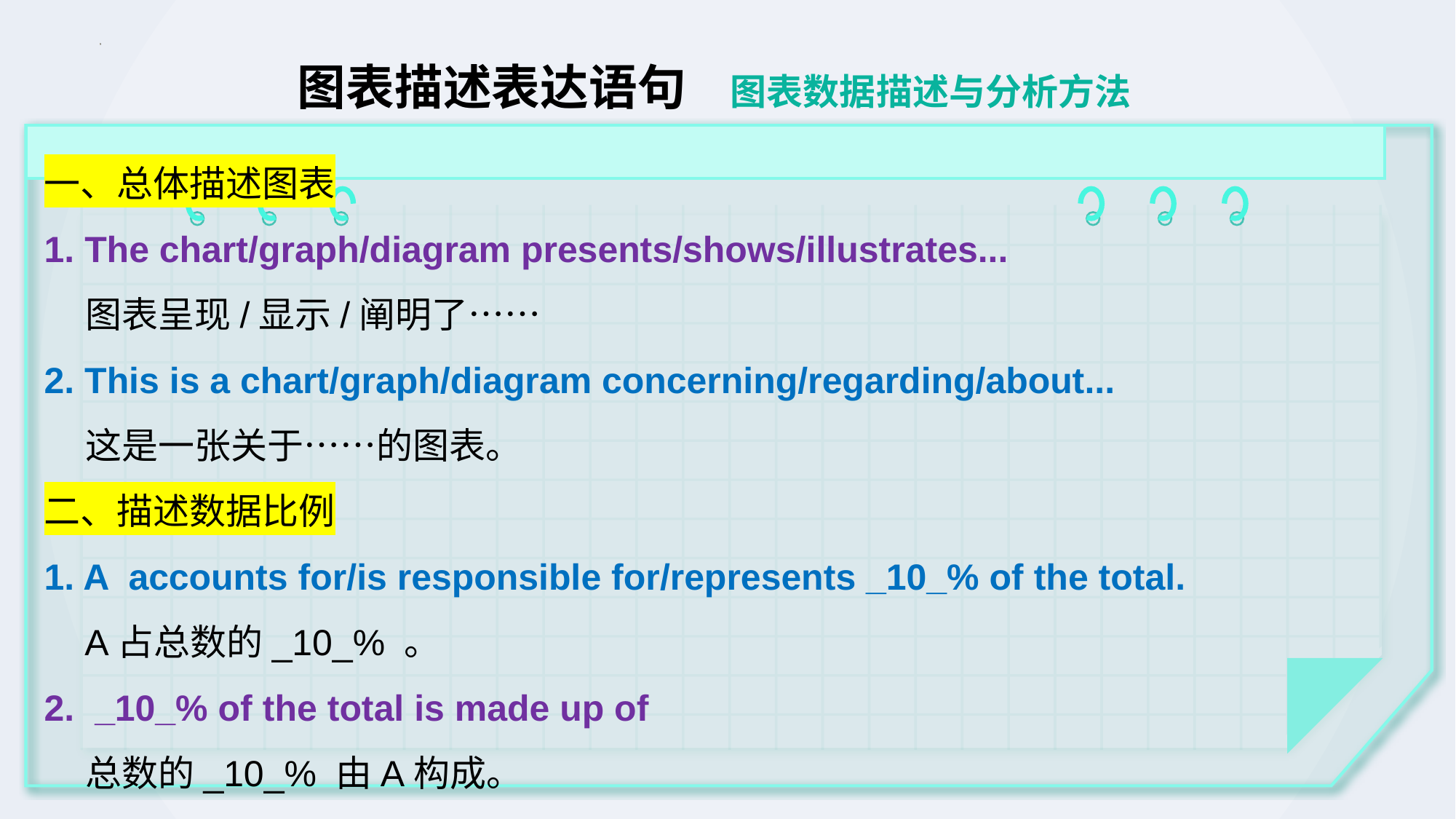

# 图表描述表达语句    图表数据描述与分析方法

一、总体描述图表
1. The chart/graph/diagram presents/shows/illustrates...
    图表呈现/显示/阐明了……
2. This is a chart/graph/diagram concerning/regarding/about...
    这是一张关于……的图表。
二、描述数据比例
1. A  accounts for/is responsible for/represents _10_% of the total.
    A占总数的_10_% 。
2.  _10_% of the total is made up of
    总数的_10_% 由A构成。